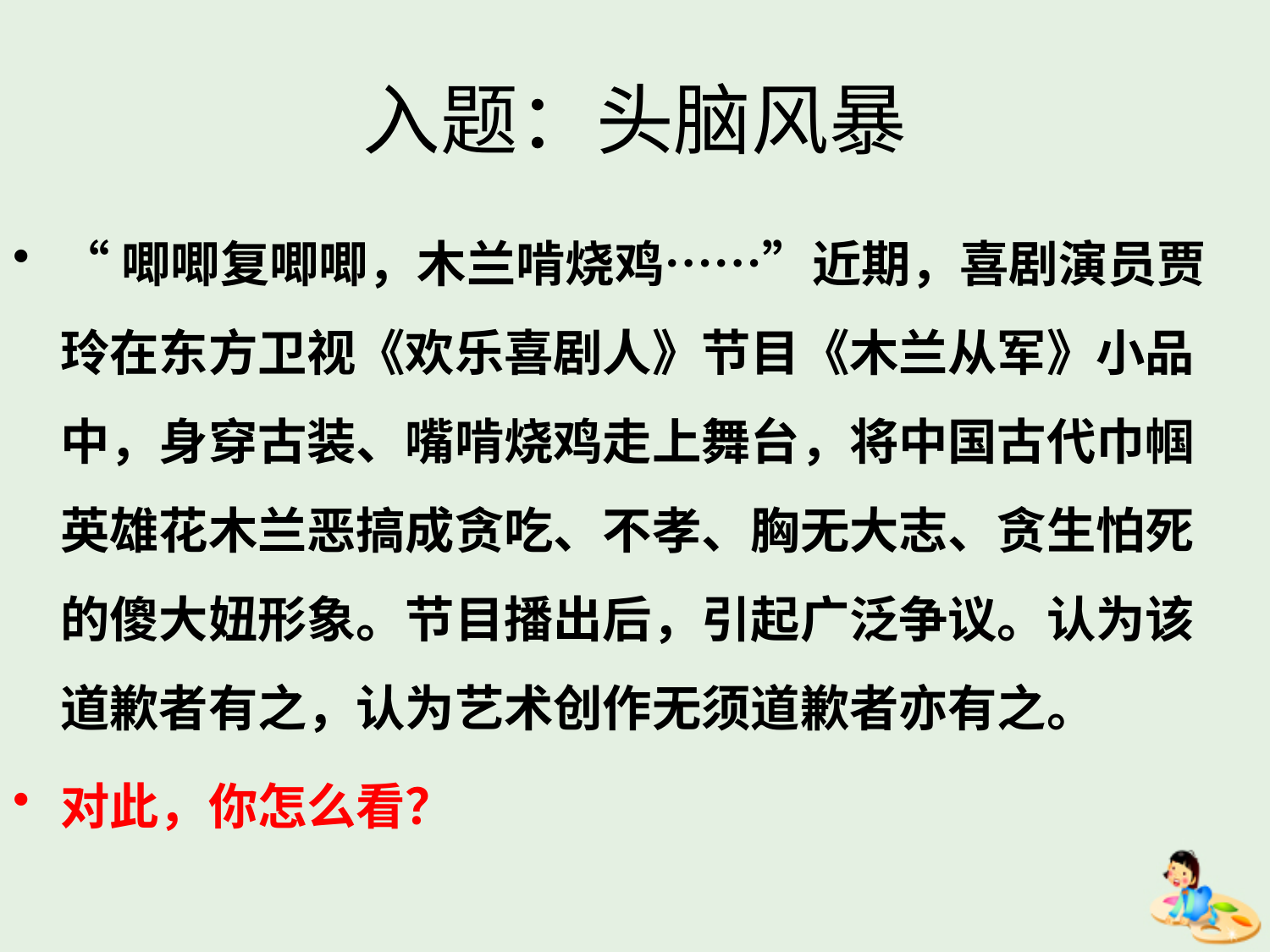

# 入题：头脑风暴
“唧唧复唧唧，木兰啃烧鸡……”近期，喜剧演员贾玲在东方卫视《欢乐喜剧人》节目《木兰从军》小品中，身穿古装、嘴啃烧鸡走上舞台，将中国古代巾帼英雄花木兰恶搞成贪吃、不孝、胸无大志、贪生怕死的傻大妞形象。节目播出后，引起广泛争议。认为该道歉者有之，认为艺术创作无须道歉者亦有之。
对此，你怎么看？